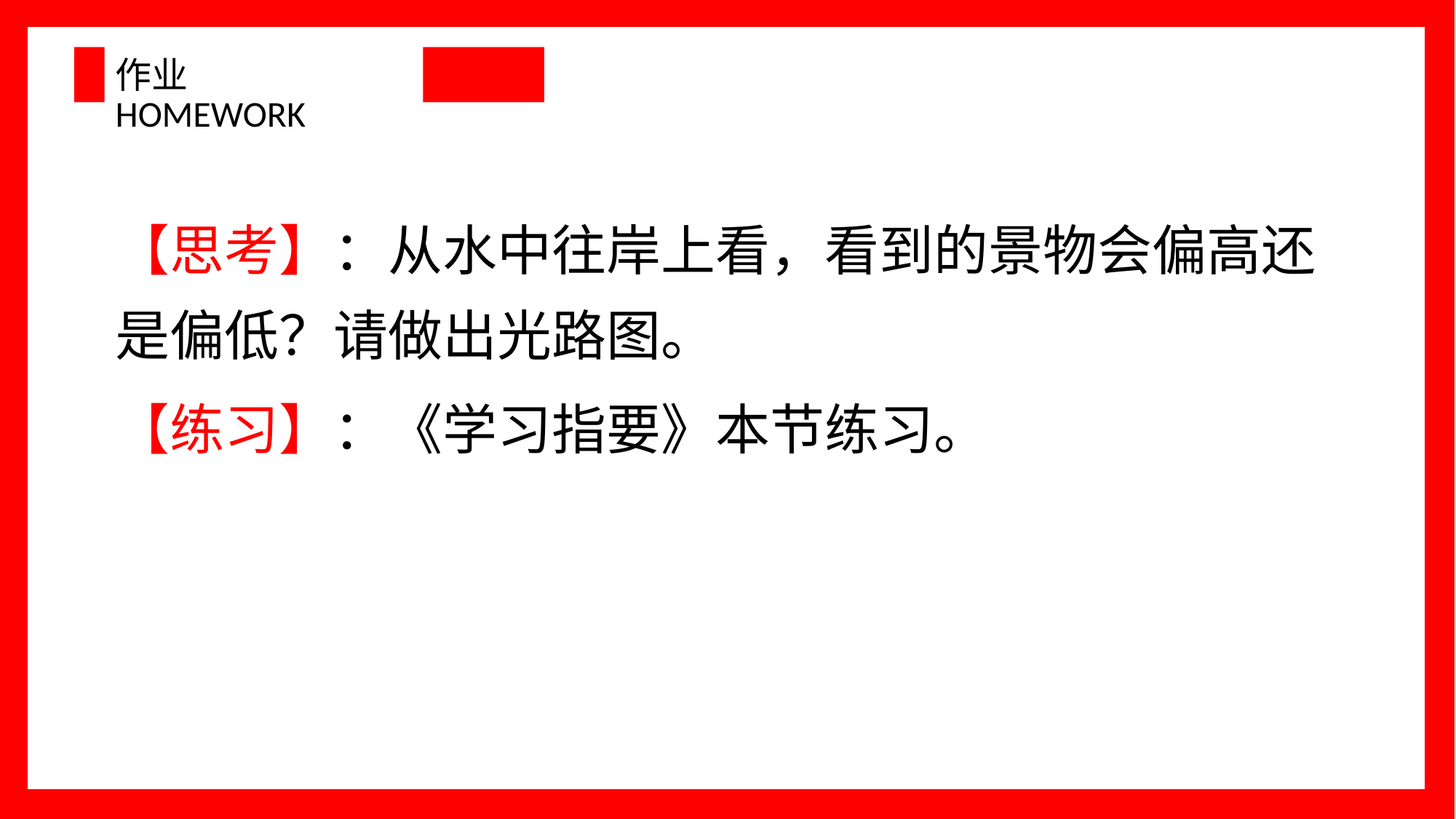

# 作业    HOMEWORK
【思考】：从水中往岸上看，看到的景物会偏高还是偏低？请做出光路图。
【练习】：《学习指要》本节练习。